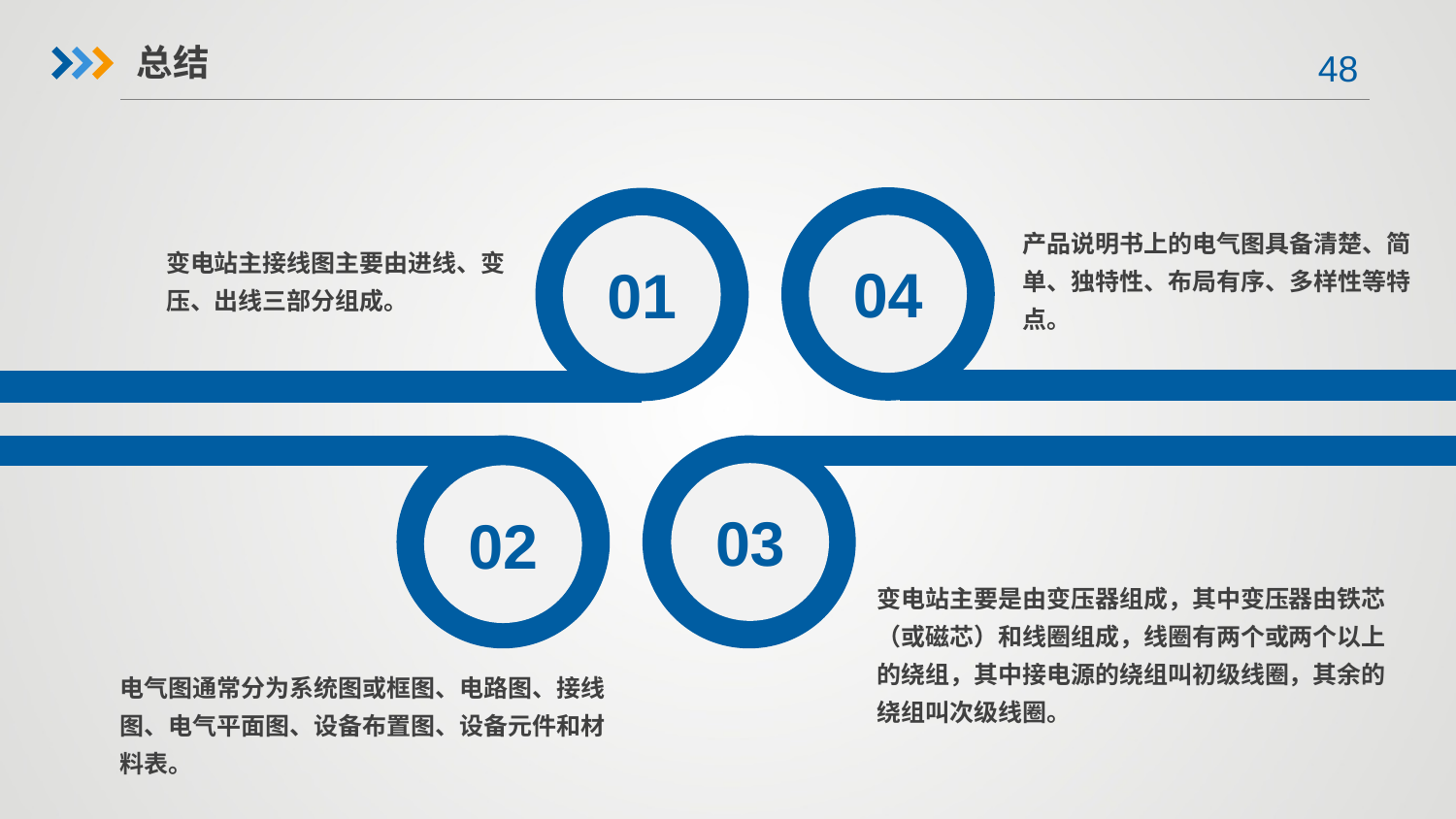

总结

04

01
产品说明书上的电气图具备清楚、简单、独特性、布局有序、多样性等特点。
变电站主接线图主要由进线、变压、出线三部分组成。

02

03
变电站主要是由变压器组成，其中变压器由铁芯（或磁芯）和线圈组成，线圈有两个或两个以上的绕组，其中接电源的绕组叫初级线圈，其余的绕组叫次级线圈。
电气图通常分为系统图或框图、电路图、接线图、电气平面图、设备布置图、设备元件和材料表。